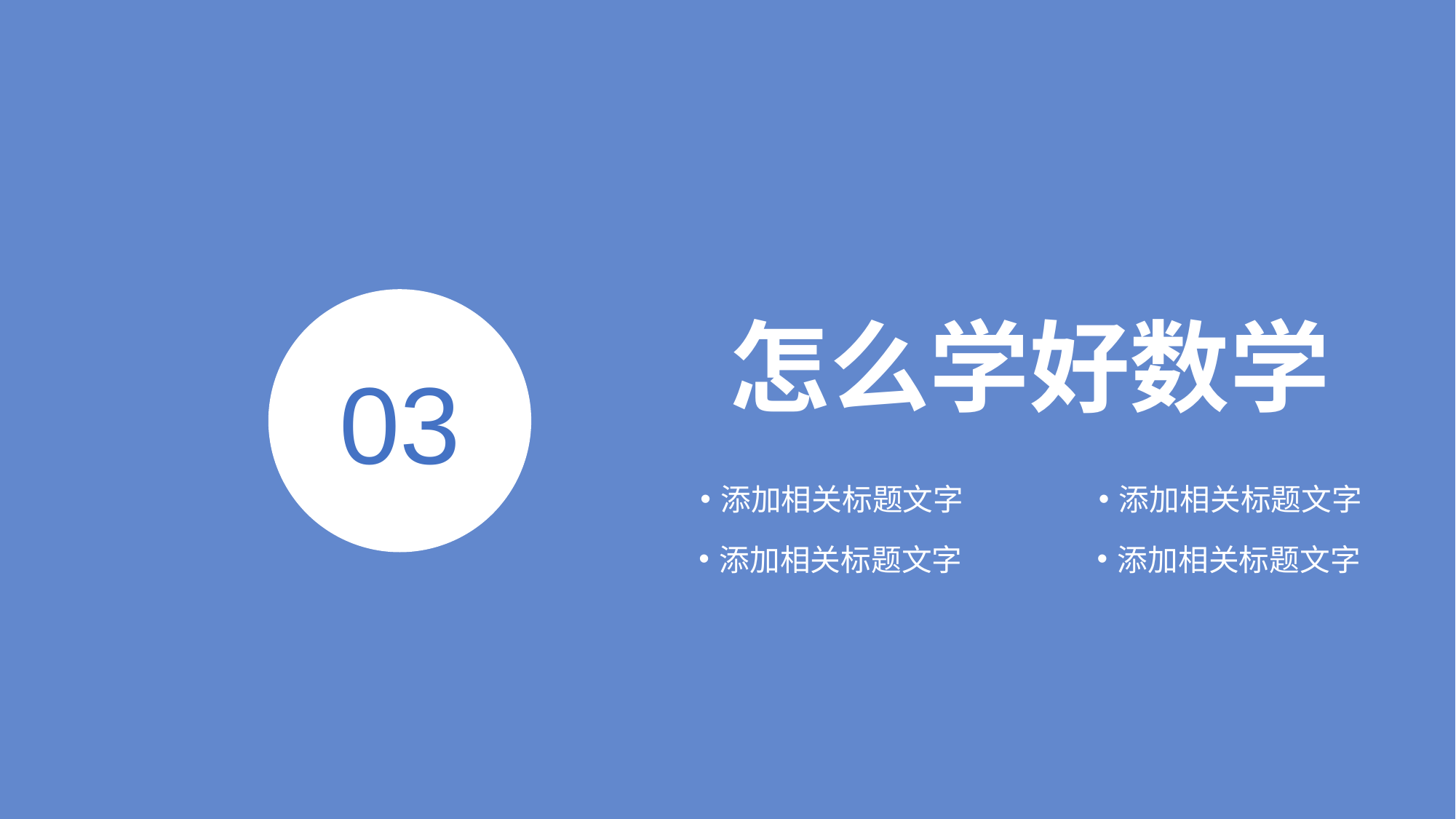

03
怎么学好数学
添加相关标题文字
添加相关标题文字
添加相关标题文字
添加相关标题文字